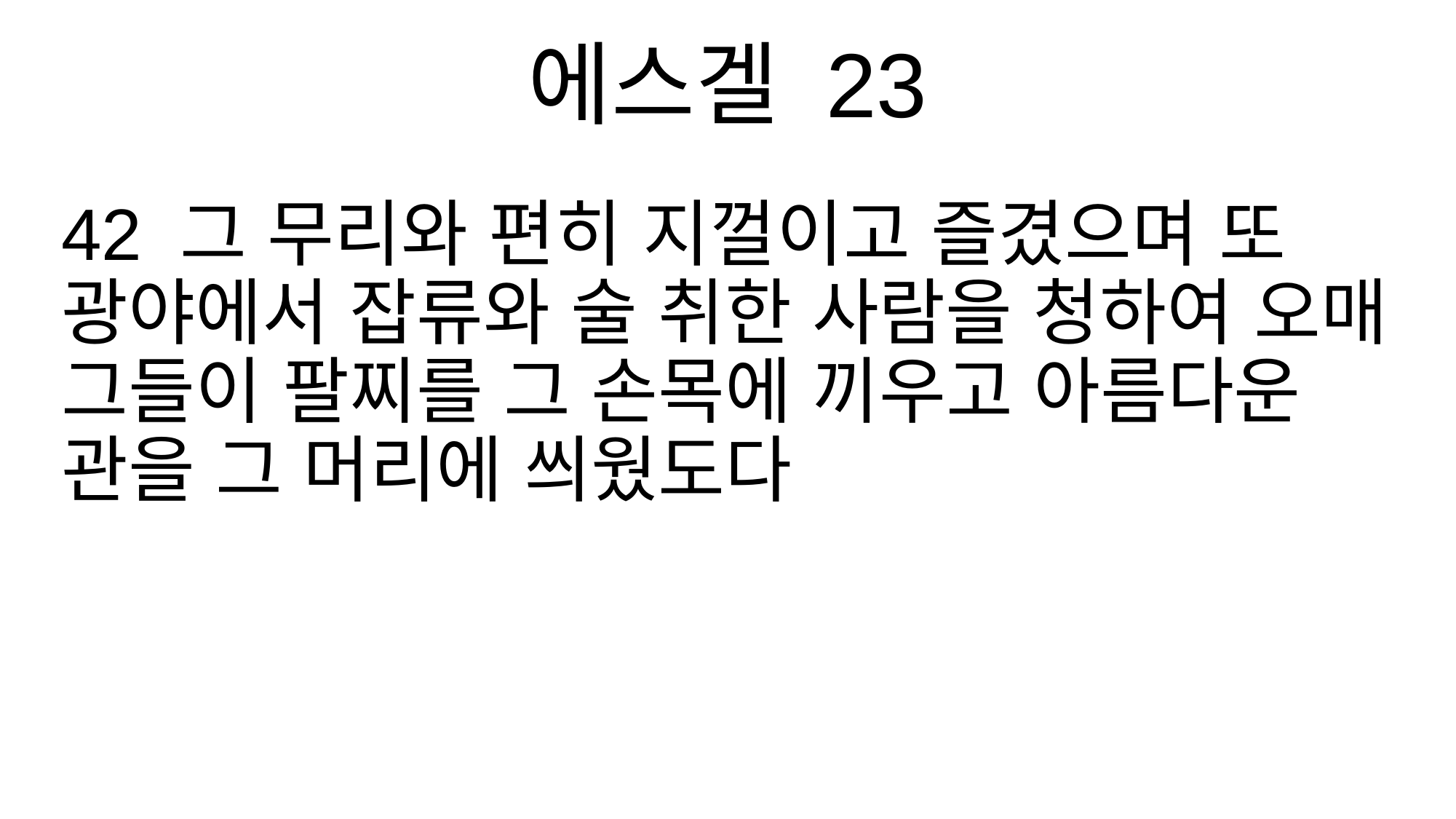

에스겔 23
42 그 무리와 편히 지껄이고 즐겼으며 또 광야에서 잡류와 술 취한 사람을 청하여 오매 그들이 팔찌를 그 손목에 끼우고 아름다운 관을 그 머리에 씌웠도다